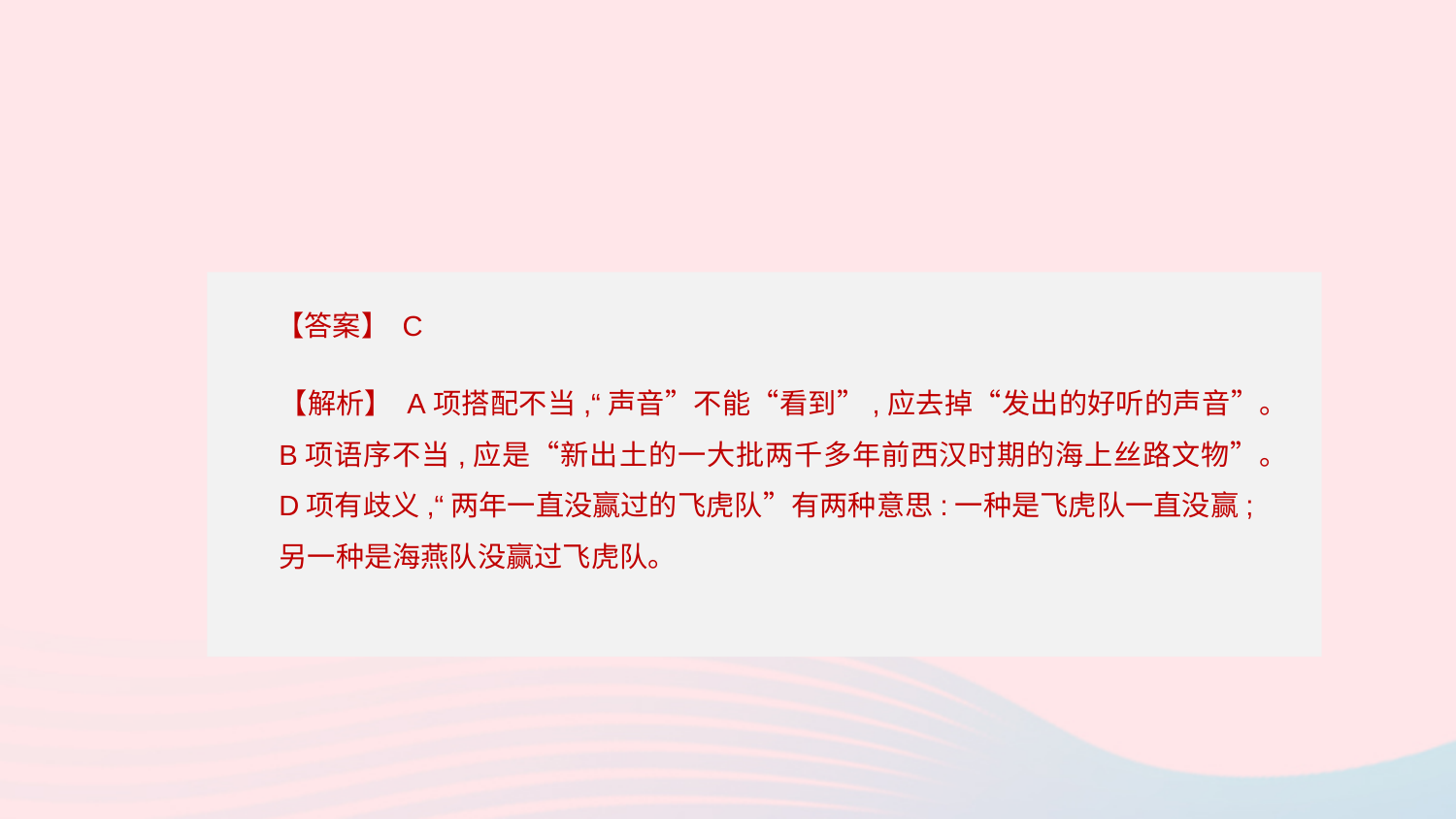

【答案】 C
【解析】 A项搭配不当,“声音”不能“看到”,应去掉“发出的好听的声音”。B项语序不当,应是“新出土的一大批两千多年前西汉时期的海上丝路文物”。D项有歧义,“两年一直没赢过的飞虎队”有两种意思:一种是飞虎队一直没赢;另一种是海燕队没赢过飞虎队。